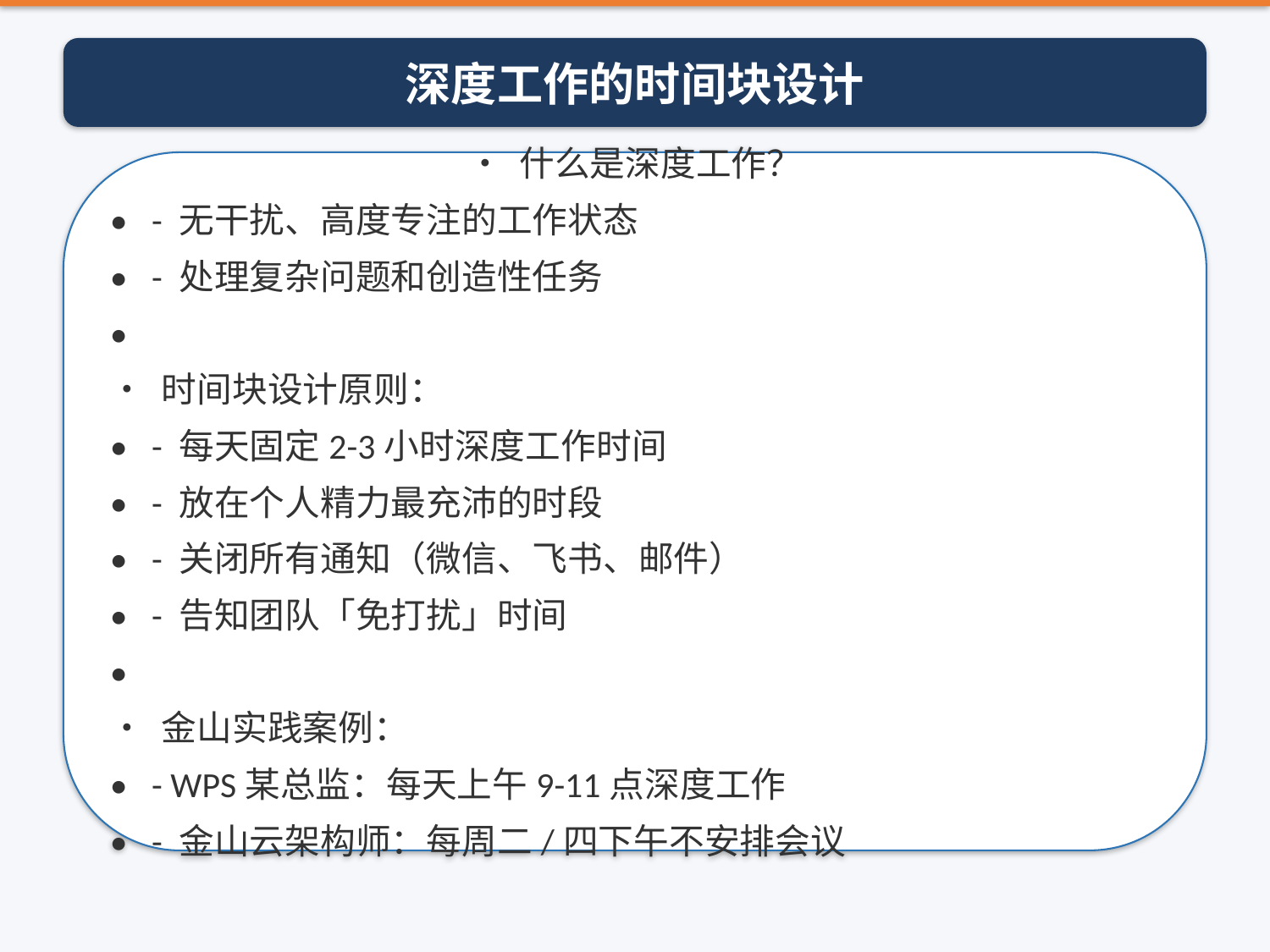

深度工作的时间块设计
• 什么是深度工作？
•   - 无干扰、高度专注的工作状态
•   - 处理复杂问题和创造性任务
•
• 时间块设计原则：
•   - 每天固定2-3小时深度工作时间
•   - 放在个人精力最充沛的时段
•   - 关闭所有通知（微信、飞书、邮件）
•   - 告知团队「免打扰」时间
•
• 金山实践案例：
•   - WPS某总监：每天上午9-11点深度工作
•   - 金山云架构师：每周二/四下午不安排会议